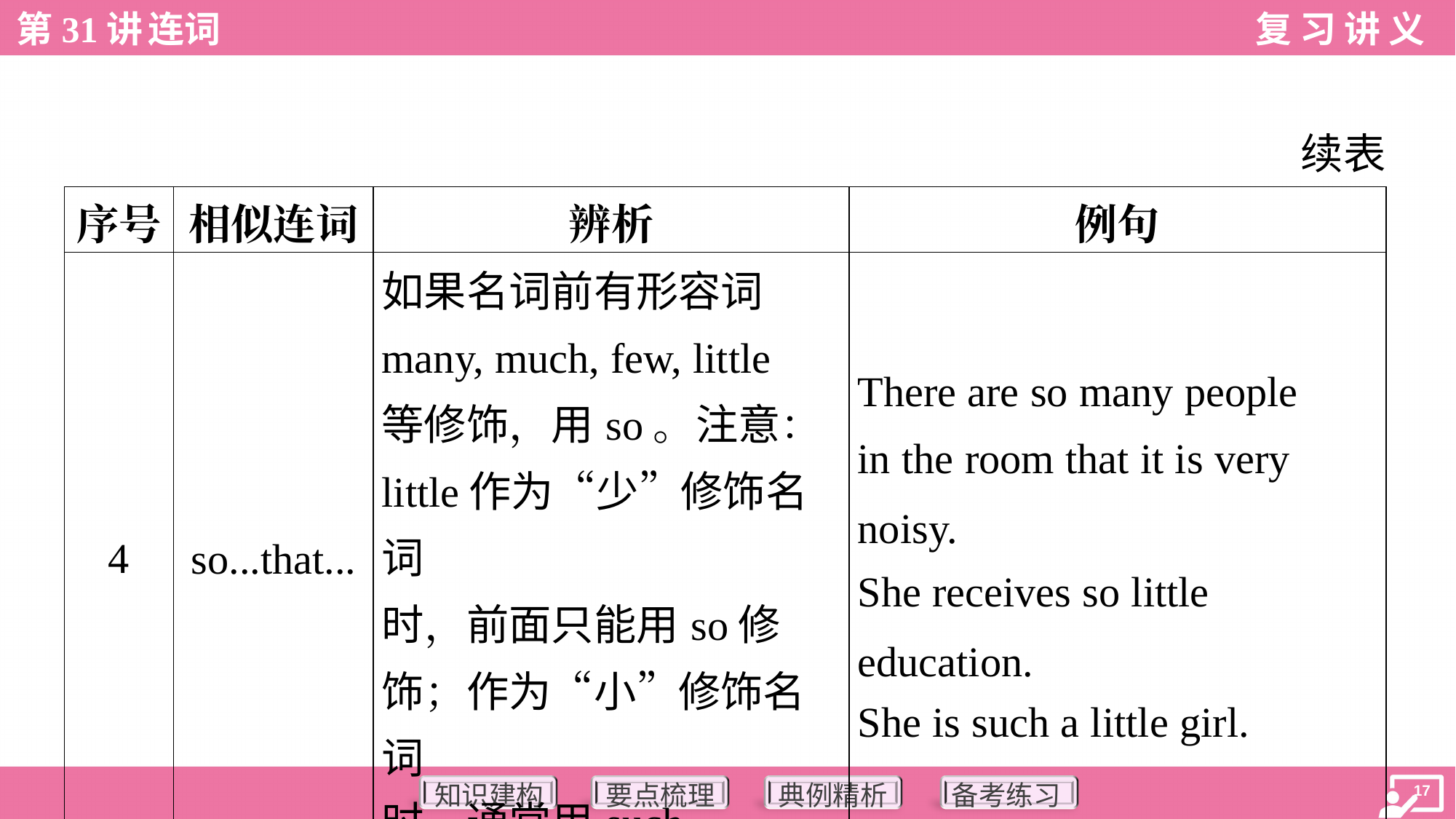

续表
| 序号 | 相似连词 | 辨析 | 例句 |
| --- | --- | --- | --- |
| 4 | so...that... | 如果名词前有形容词 many, much, few, little 等修饰，用so。注意： little作为“少”修饰名词 时，前面只能用so修 饰；作为“小”修饰名词 时，通常用such | There are so many people in the room that it is very noisy. She receives so little education. She is such a little girl. |